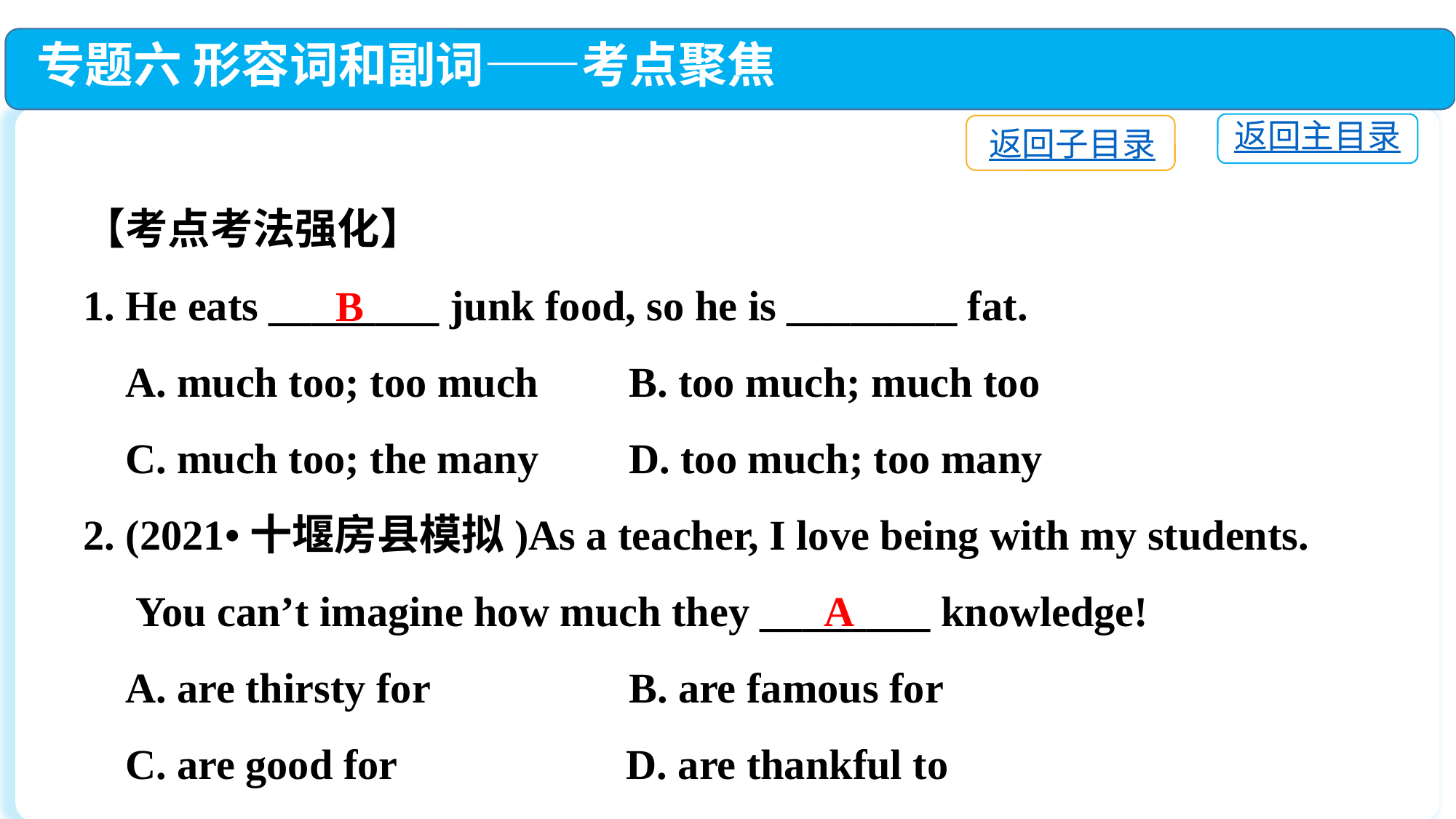

专题六 形容词和副词——考点聚焦

返回主目录

返回子目录
【考点考法强化】
1. He eats ________ junk food, so he is ________ fat.
    A. much too; too much	B. too much; much too
    C. much too; the many	D. too much; too many
2. (2021•十堰房县模拟)As a teacher, I love being with my students.
     You can’t imagine how much they ________ knowledge!
    A. are thirsty for　　 	B. are famous for
    C. are good for　　	          D. are thankful to
B
A